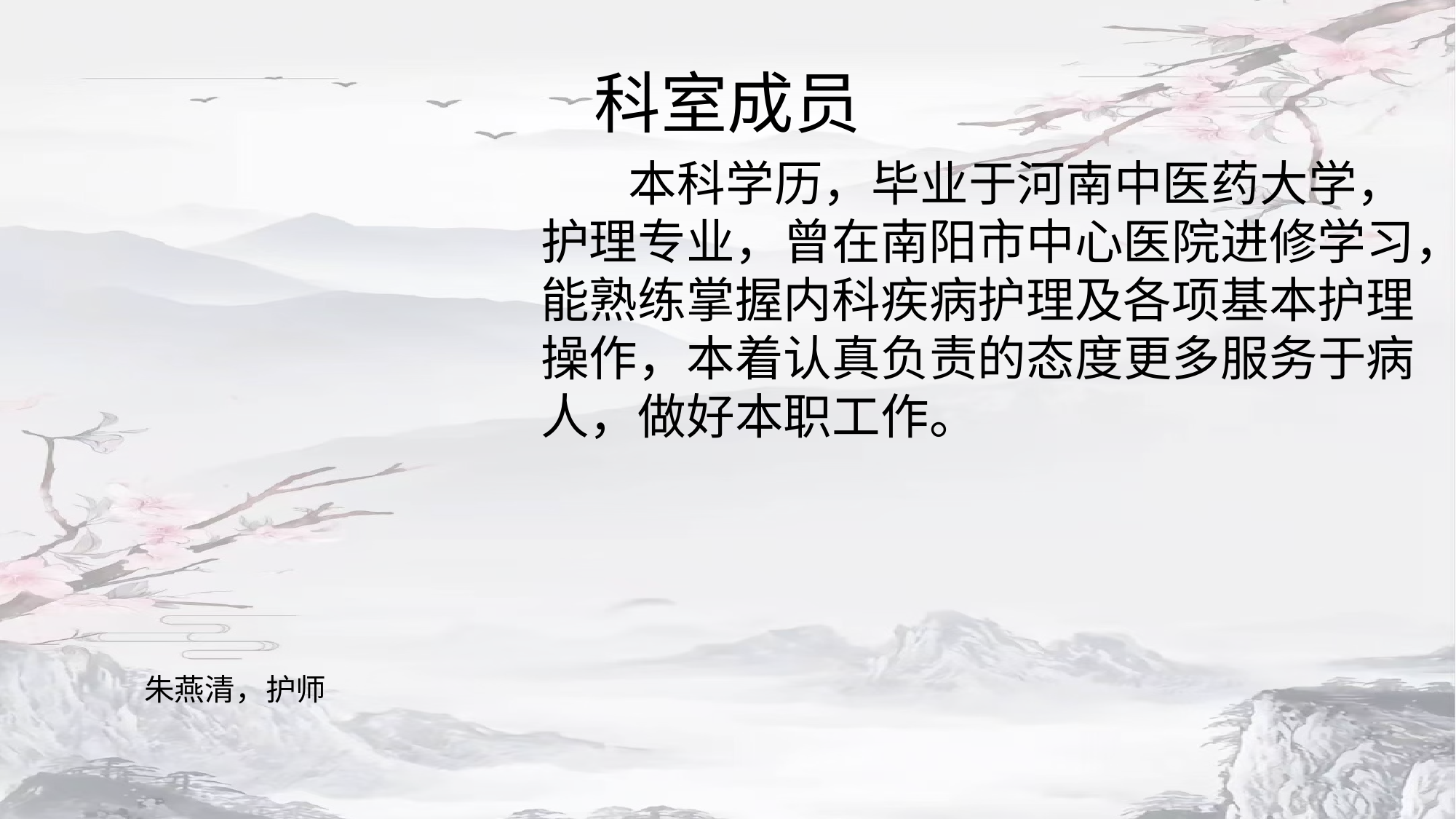

# 科室成员
       本科学历，毕业于河南中医药大学，护理专业，曾在南阳市中心医院进修学习，能熟练掌握内科疾病护理及各项基本护理操作，本着认真负责的态度更多服务于病人，做好本职工作。
                朱燕清，护师